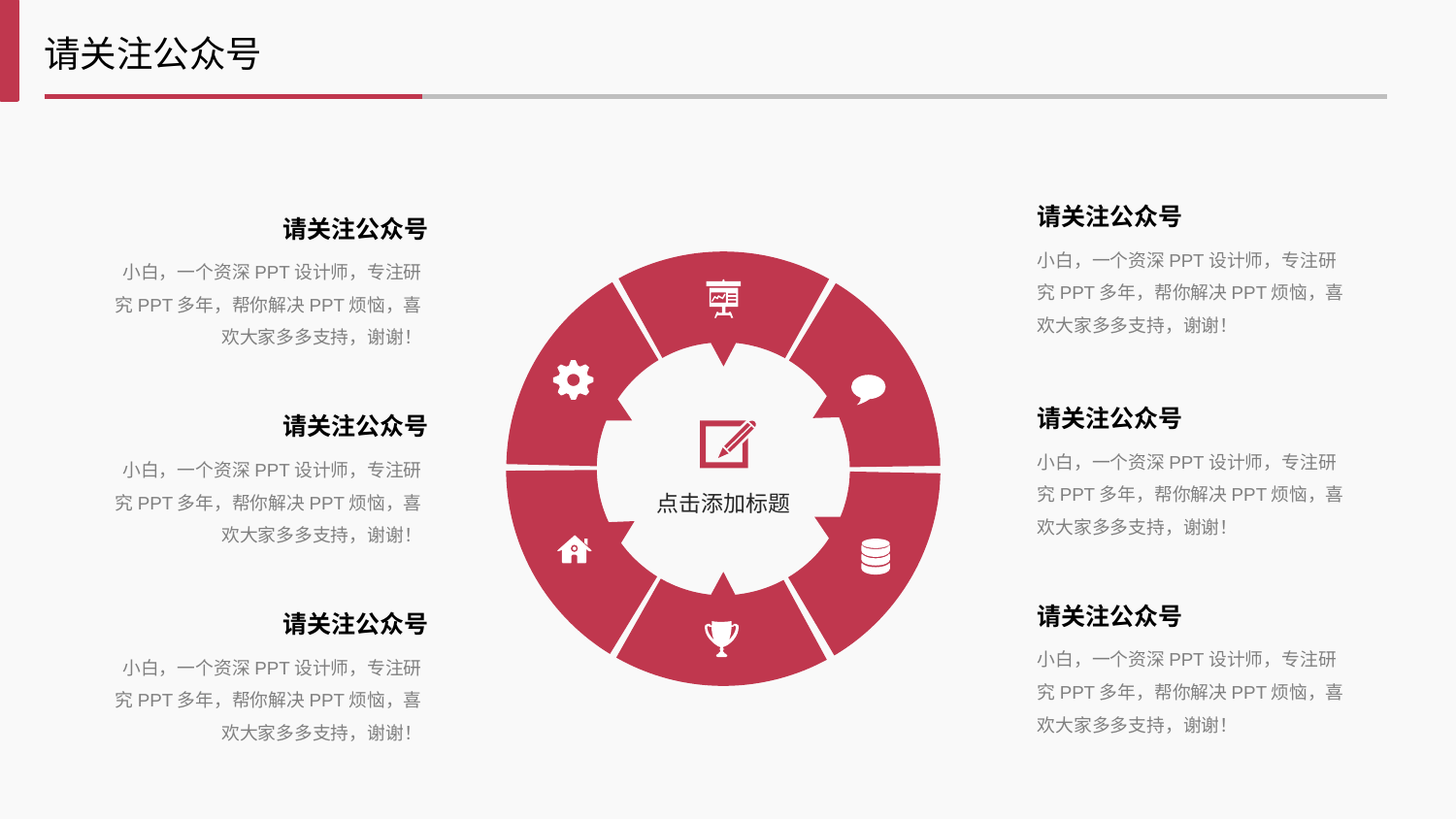

请关注公众号
请关注公众号
小白，一个资深PPT设计师，专注研究PPT多年，帮你解决PPT烦恼，喜欢大家多多支持，谢谢！
请关注公众号
小白，一个资深PPT设计师，专注研究PPT多年，帮你解决PPT烦恼，喜欢大家多多支持，谢谢！

请关注公众号
小白，一个资深PPT设计师，专注研究PPT多年，帮你解决PPT烦恼，喜欢大家多多支持，谢谢！
请关注公众号
小白，一个资深PPT设计师，专注研究PPT多年，帮你解决PPT烦恼，喜欢大家多多支持，谢谢！

点击添加标题

请关注公众号
小白，一个资深PPT设计师，专注研究PPT多年，帮你解决PPT烦恼，喜欢大家多多支持，谢谢！
请关注公众号
小白，一个资深PPT设计师，专注研究PPT多年，帮你解决PPT烦恼，喜欢大家多多支持，谢谢！